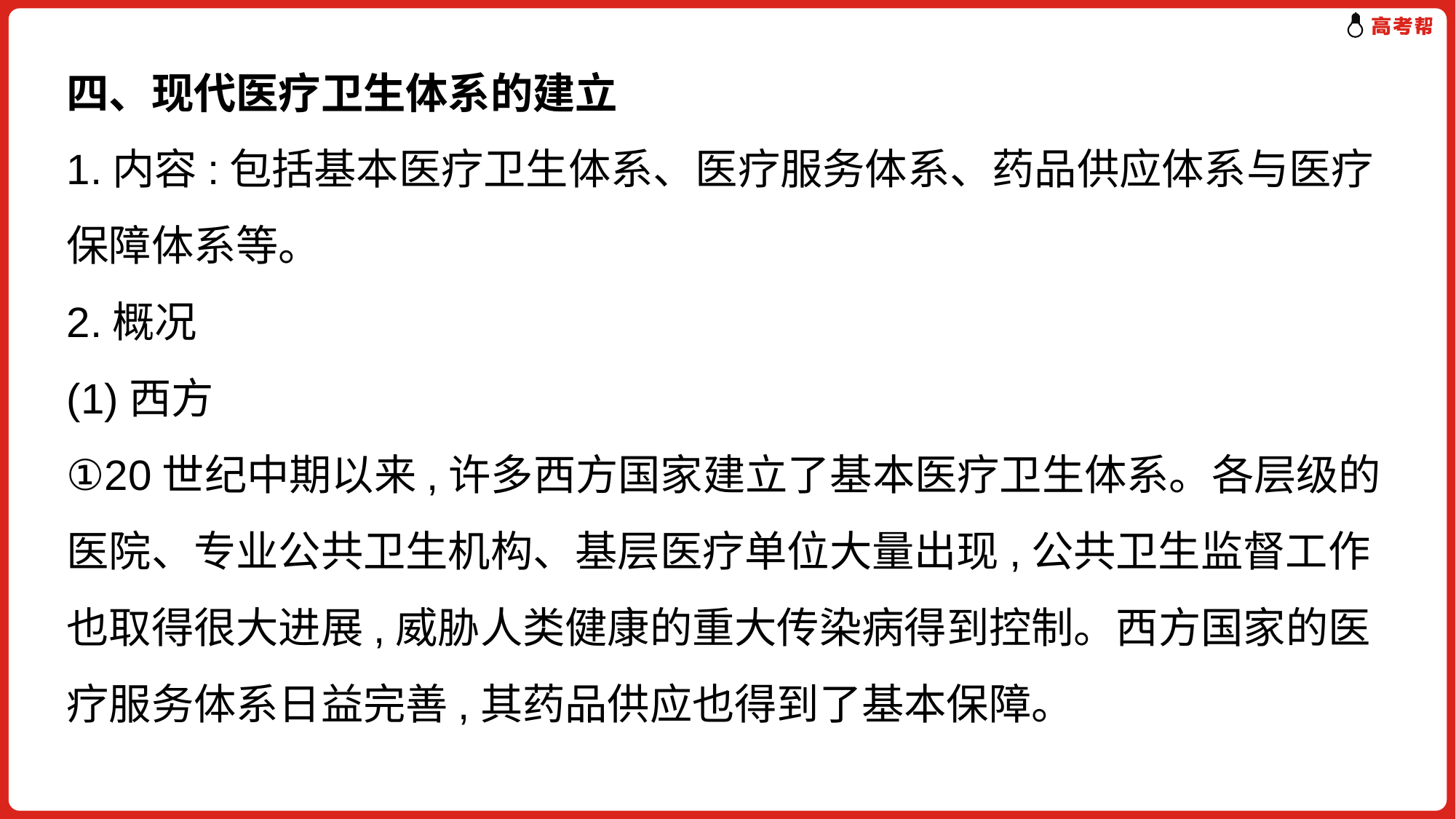

四、现代医疗卫生体系的建立
1.内容:包括基本医疗卫生体系、医疗服务体系、药品供应体系与医疗保障体系等。
2.概况
(1)西方
①20世纪中期以来,许多西方国家建立了基本医疗卫生体系。各层级的医院、专业公共卫生机构、基层医疗单位大量出现,公共卫生监督工作也取得很大进展,威胁人类健康的重大传染病得到控制。西方国家的医疗服务体系日益完善,其药品供应也得到了基本保障。